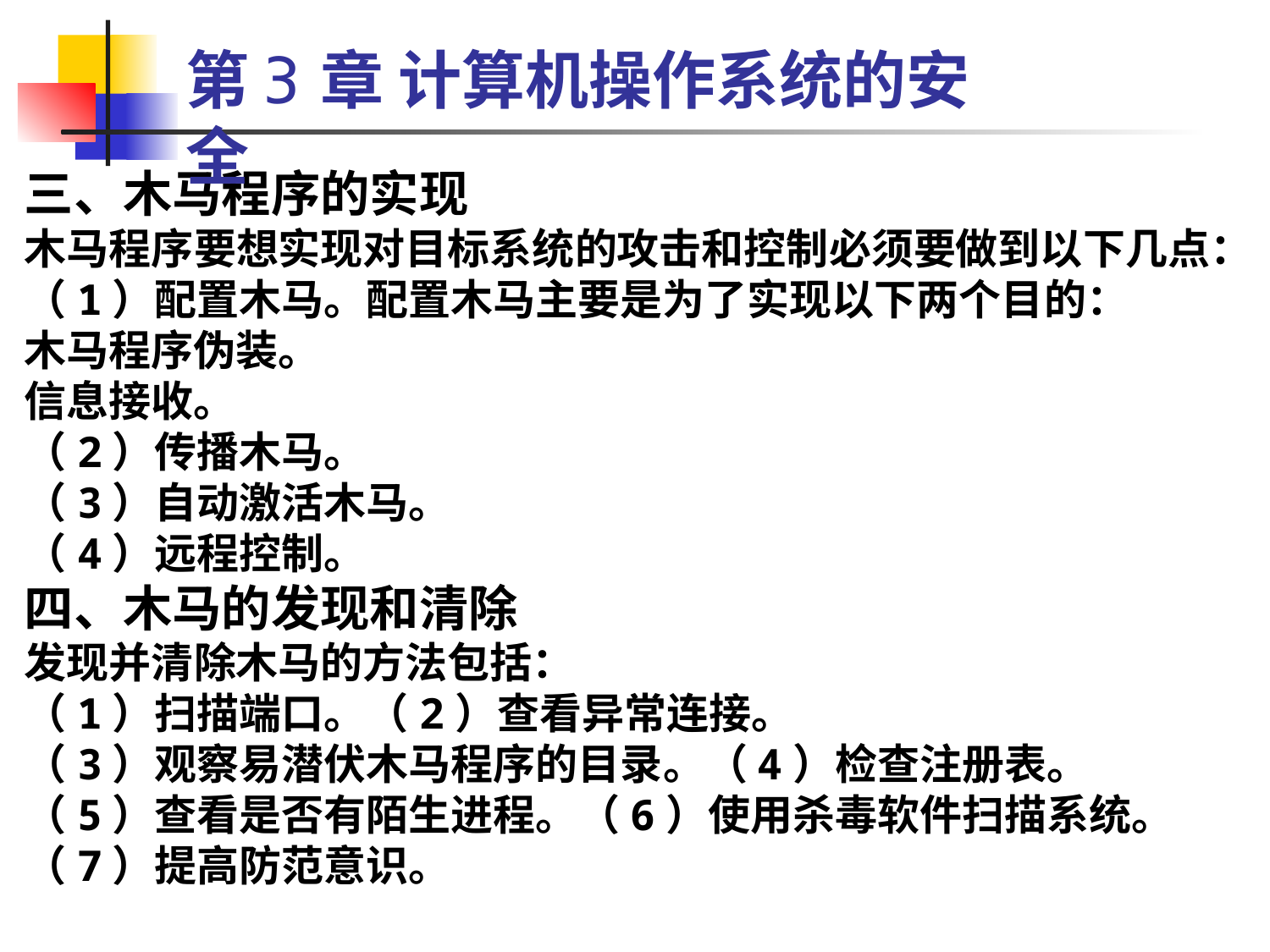

第3章 计算机操作系统的安全
三、木马程序的实现
木马程序要想实现对目标系统的攻击和控制必须要做到以下几点：
（1）配置木马。配置木马主要是为了实现以下两个目的：
木马程序伪装。
信息接收。
（2）传播木马。
（3）自动激活木马。
（4）远程控制。
四、木马的发现和清除
发现并清除木马的方法包括：
（1）扫描端口。（2）查看异常连接。
（3）观察易潜伏木马程序的目录。（4）检查注册表。
（5）查看是否有陌生进程。（6）使用杀毒软件扫描系统。
（7）提高防范意识。